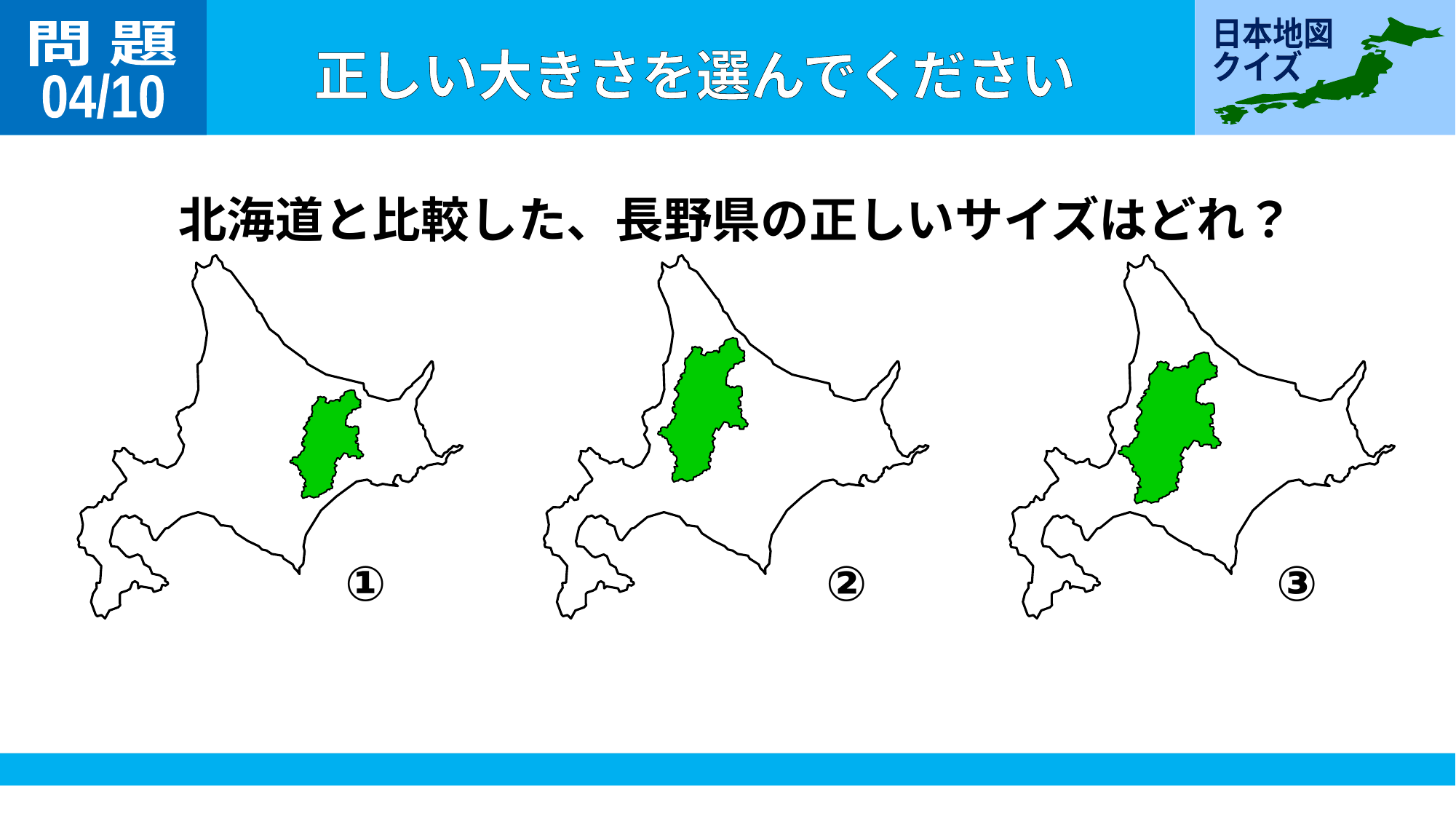

問 題
04/10
北海道と比較した、長野県の正しいサイズはどれ？

①
②
③